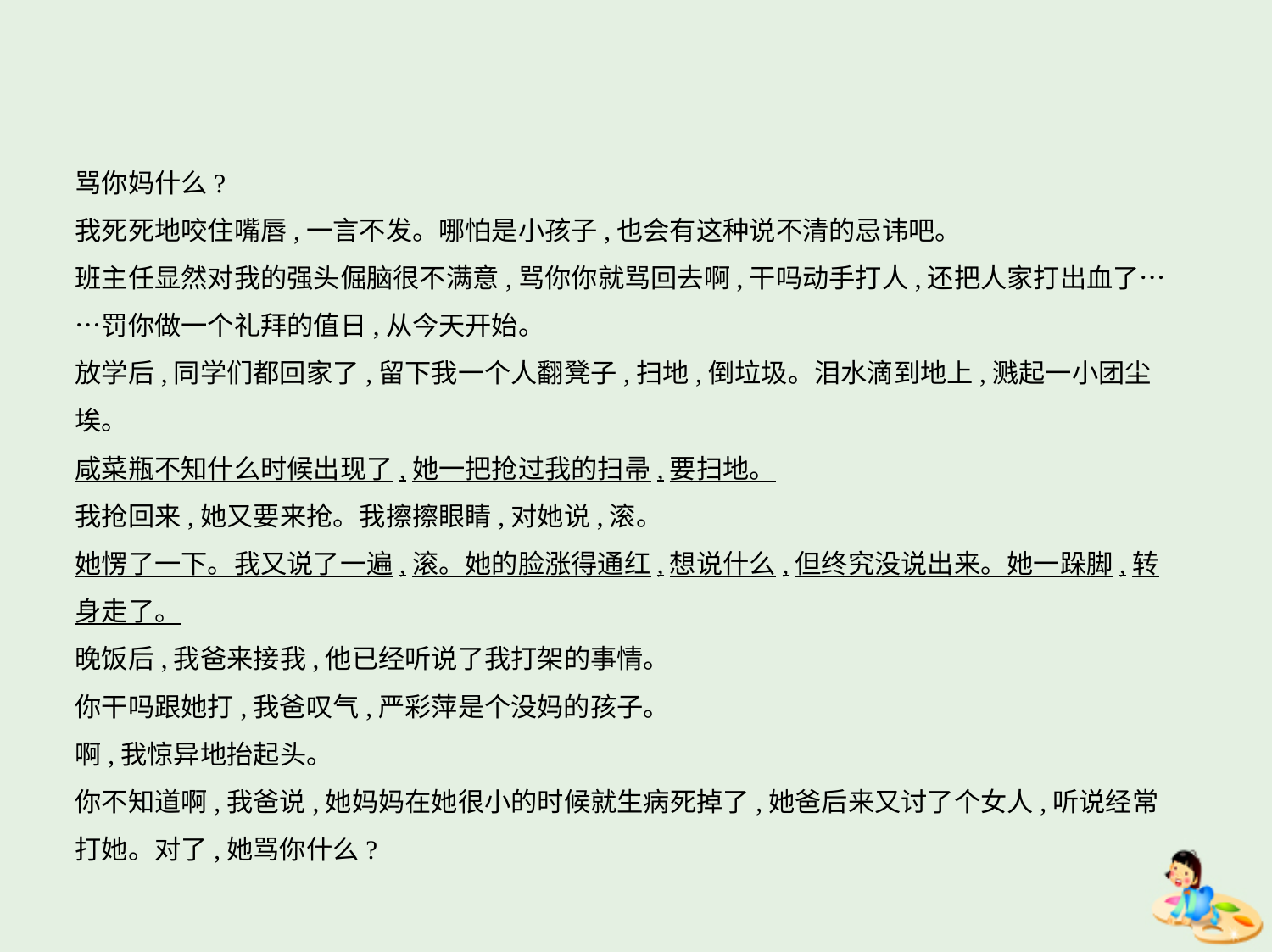

骂你妈什么?
我死死地咬住嘴唇,一言不发。哪怕是小孩子,也会有这种说不清的忌讳吧。
班主任显然对我的强头倔脑很不满意,骂你你就骂回去啊,干吗动手打人,还把人家打出血了…
…罚你做一个礼拜的值日,从今天开始。
放学后,同学们都回家了,留下我一个人翻凳子,扫地,倒垃圾。泪水滴到地上,溅起一小团尘
埃。
咸菜瓶不知什么时候出现了,她一把抢过我的扫帚,要扫地。
我抢回来,她又要来抢。我擦擦眼睛,对她说,滚。
她愣了一下。我又说了一遍,滚。她的脸涨得通红,想说什么,但终究没说出来。她一跺脚,转
身走了。
晚饭后,我爸来接我,他已经听说了我打架的事情。
你干吗跟她打,我爸叹气,严彩萍是个没妈的孩子。
啊,我惊异地抬起头。
你不知道啊,我爸说,她妈妈在她很小的时候就生病死掉了,她爸后来又讨了个女人,听说经常
打她。对了,她骂你什么?